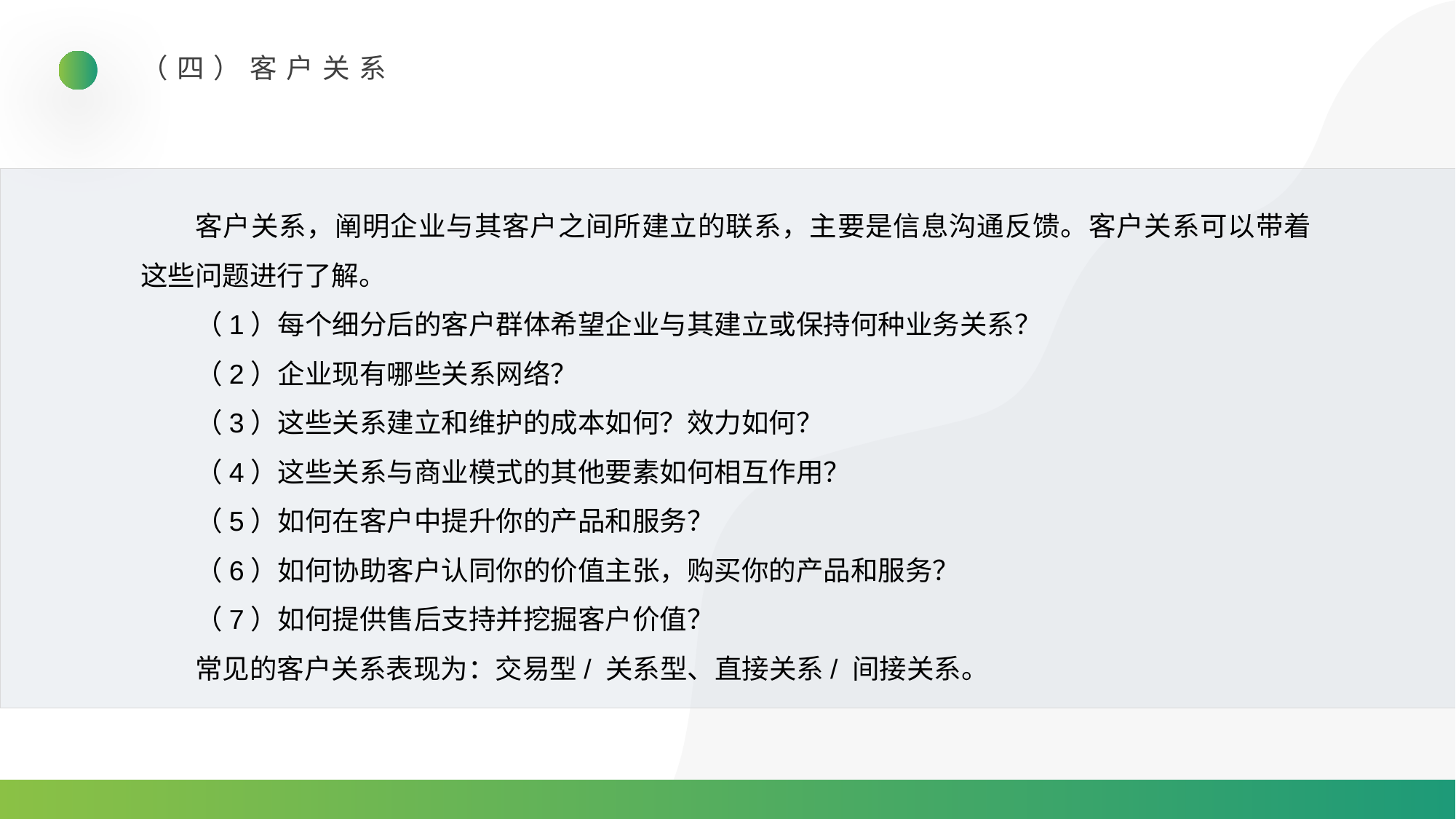

（四）客户关系

客户关系，阐明企业与其客户之间所建立的联系，主要是信息沟通反馈。客户关系可以带着这些问题进行了解。
（1）每个细分后的客户群体希望企业与其建立或保持何种业务关系？
（2）企业现有哪些关系网络？
（3）这些关系建立和维护的成本如何？效力如何？
（4）这些关系与商业模式的其他要素如何相互作用？
（5）如何在客户中提升你的产品和服务？
（6）如何协助客户认同你的价值主张，购买你的产品和服务？
（7）如何提供售后支持并挖掘客户价值？
常见的客户关系表现为：交易型/ 关系型、直接关系/ 间接关系。